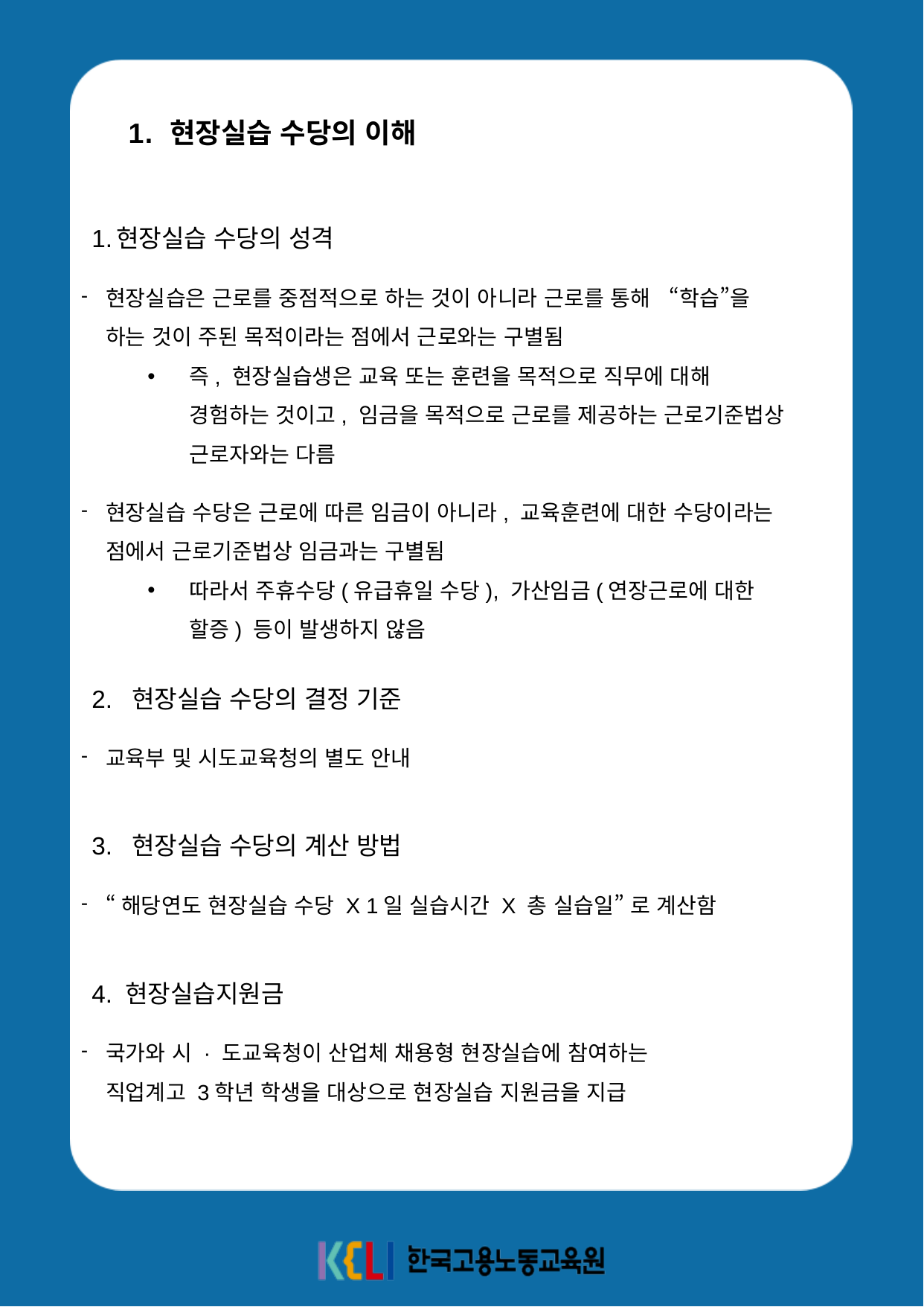

현장실습 수당의 이해
현장실습 수당의 성격
현장실습은 근로를 중점적으로 하는 것이 아니라 근로를 통해   “학습”을 하는 것이 주된 목적이라는 점에서 근로와는 구별됨
즉, 현장실습생은 교육 또는 훈련을 목적으로 직무에 대해 경험하는 것이고, 임금을 목적으로 근로를 제공하는 근로기준법상 근로자와는 다름
현장실습 수당은 근로에 따른 임금이 아니라, 교육훈련에 대한 수당이라는 점에서 근로기준법상 임금과는 구별됨
따라서 주휴수당(유급휴일 수당), 가산임금(연장근로에 대한 할증) 등이 발생하지 않음

2.  현장실습 수당의 결정 기준
교육부 및 시도교육청의 별도 안내

3.  현장실습 수당의 계산 방법
“해당연도 현장실습 수당 X 1일 실습시간 X 총 실습일” 로 계산함

4. 현장실습지원금
국가와 시 · 도교육청이 산업체 채용형 현장실습에 참여하는                   직업계고 3학년 학생을 대상으로 현장실습 지원금을 지급